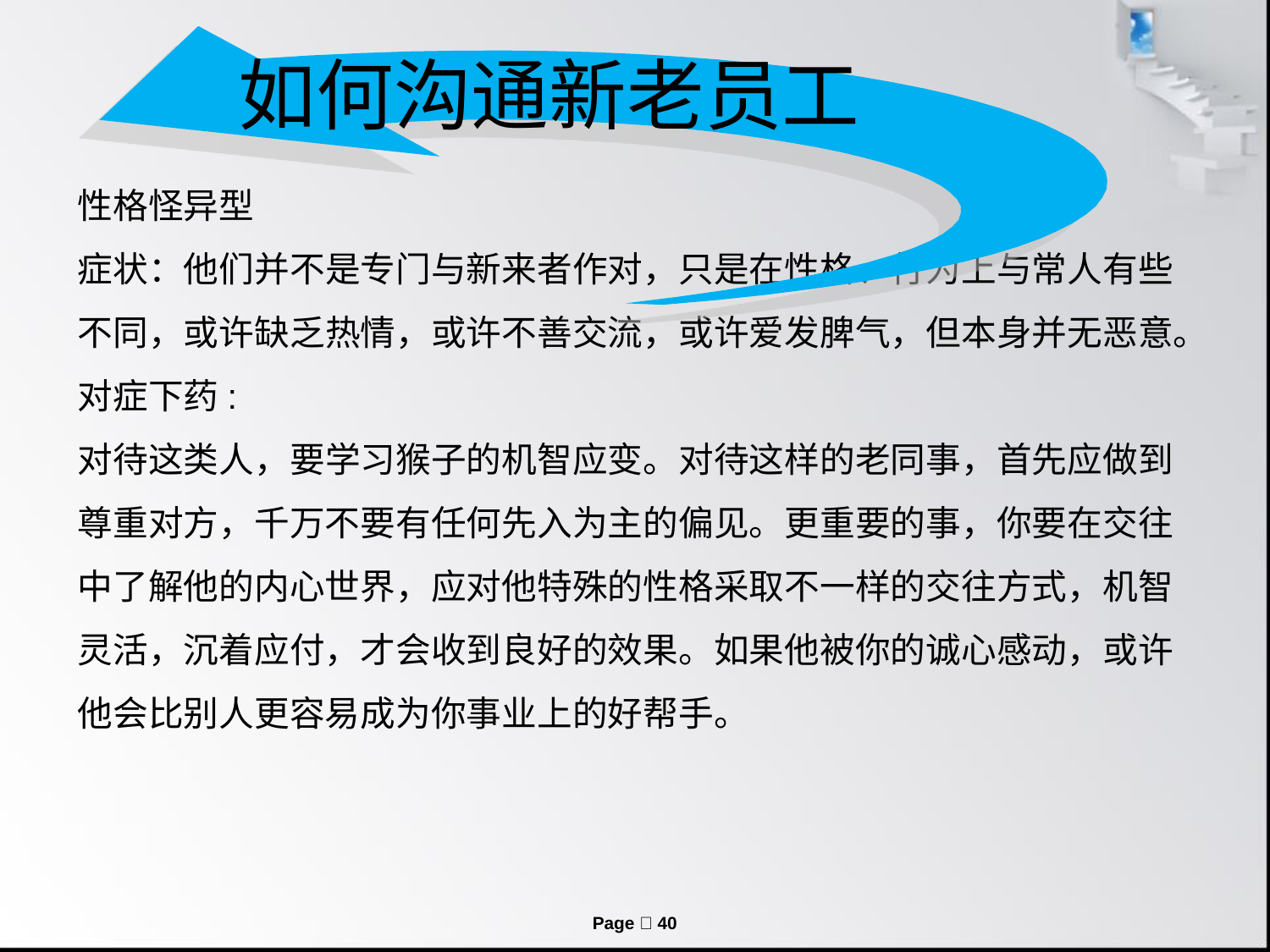

如何沟通新老员工
#
性格怪异型
症状：他们并不是专门与新来者作对，只是在性格、行为上与常人有些不同，或许缺乏热情，或许不善交流，或许爱发脾气，但本身并无恶意。
对症下药:
对待这类人，要学习猴子的机智应变。对待这样的老同事，首先应做到尊重对方，千万不要有任何先入为主的偏见。更重要的事，你要在交往中了解他的内心世界，应对他特殊的性格采取不一样的交往方式，机智灵活，沉着应付，才会收到良好的效果。如果他被你的诚心感动，或许他会比别人更容易成为你事业上的好帮手。